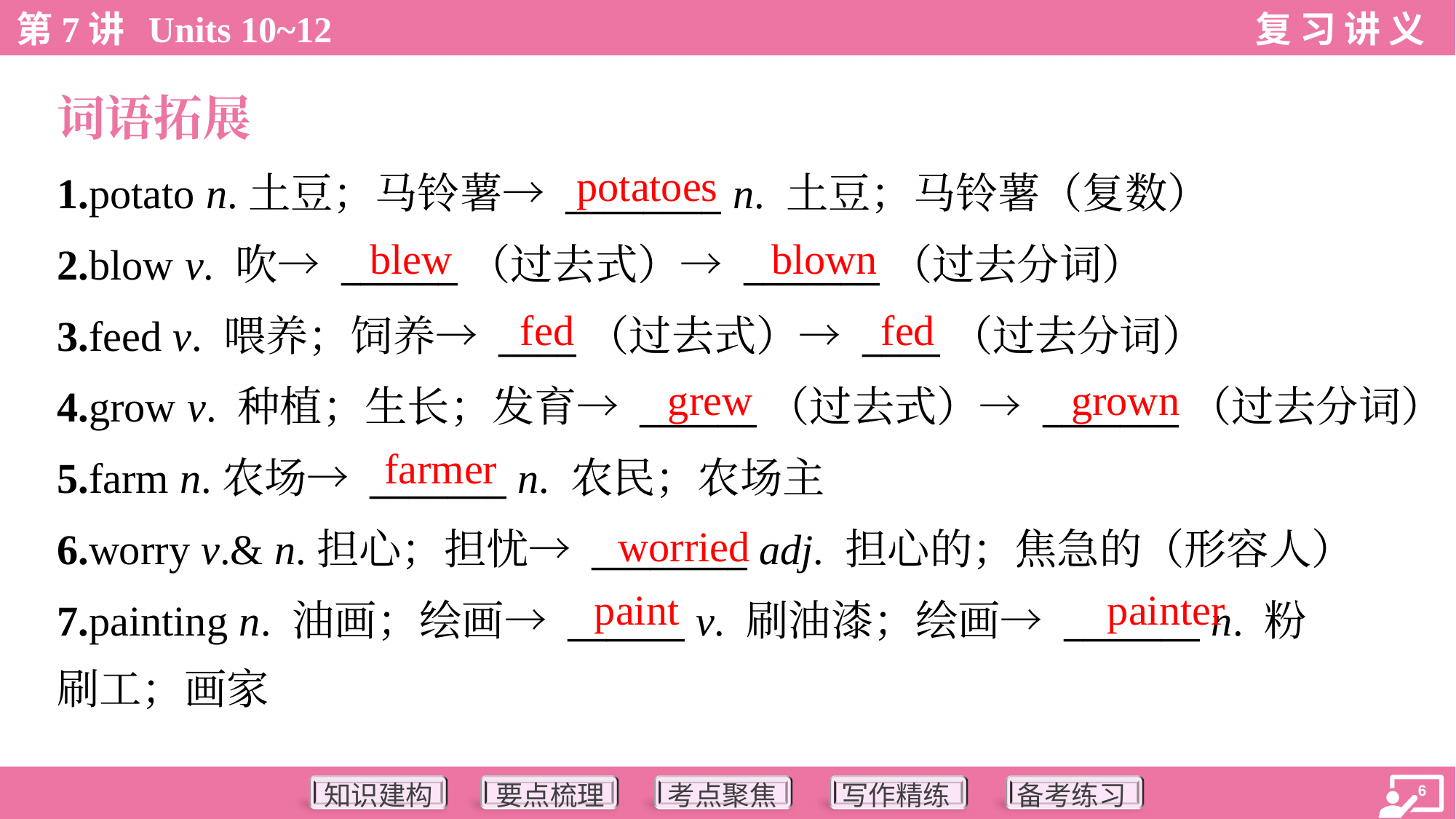

词语拓展
potatoes
1.potato n.土豆；马铃薯→ ________ n. 土豆；马铃薯（复数）
2.blow v. 吹→ ______（过去式）→ _______（过去分词）
3.feed v. 喂养；饲养→ ____（过去式）→ ____（过去分词）
4.grow v. 种植；生长；发育→ ______（过去式）→ _______（过去分词）
5.farm n.农场→ _______ n. 农民；农场主
6.worry v.& n.担心；担忧→ ________ adj. 担心的；焦急的（形容人）
7.painting n. 油画；绘画→ ______ v. 刷油漆；绘画→ _______ n. 粉
刷工；画家
blew
blown
fed
fed
grew
grown
farmer
worried
painter
paint